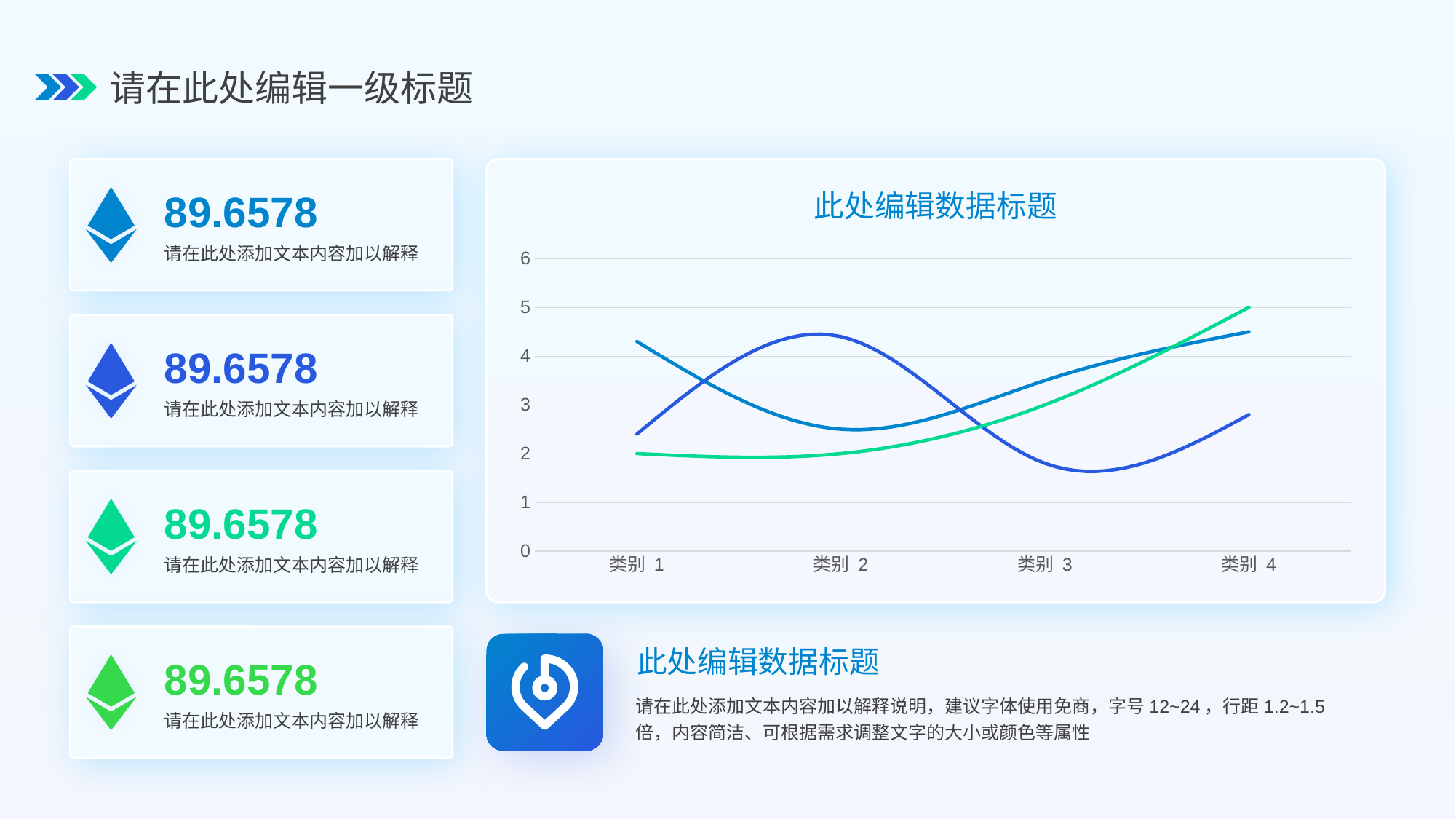

请在此处编辑一级标题

89.6578
请在此处添加文本内容加以解释
此处编辑数据标题

### Chart

| Category | 系列 1 | 系列 2 | 系列 3 |
|---|---|---|---|
| 类别 1 | 4.3 | 2.4 | 2.0 |
| 类别 2 | 2.5 | 4.4 | 2.0 |
| 类别 3 | 3.5 | 1.8 | 3.0 |
| 类别 4 | 4.5 | 2.8 | 5.0 |
89.6578
请在此处添加文本内容加以解释

89.6578
请在此处添加文本内容加以解释

此处编辑数据标题
请在此处添加文本内容加以解释说明，建议字体使用免商，字号12~24，行距1.2~1.5倍，内容简洁、可根据需求调整文字的大小或颜色等属性
89.6578
请在此处添加文本内容加以解释